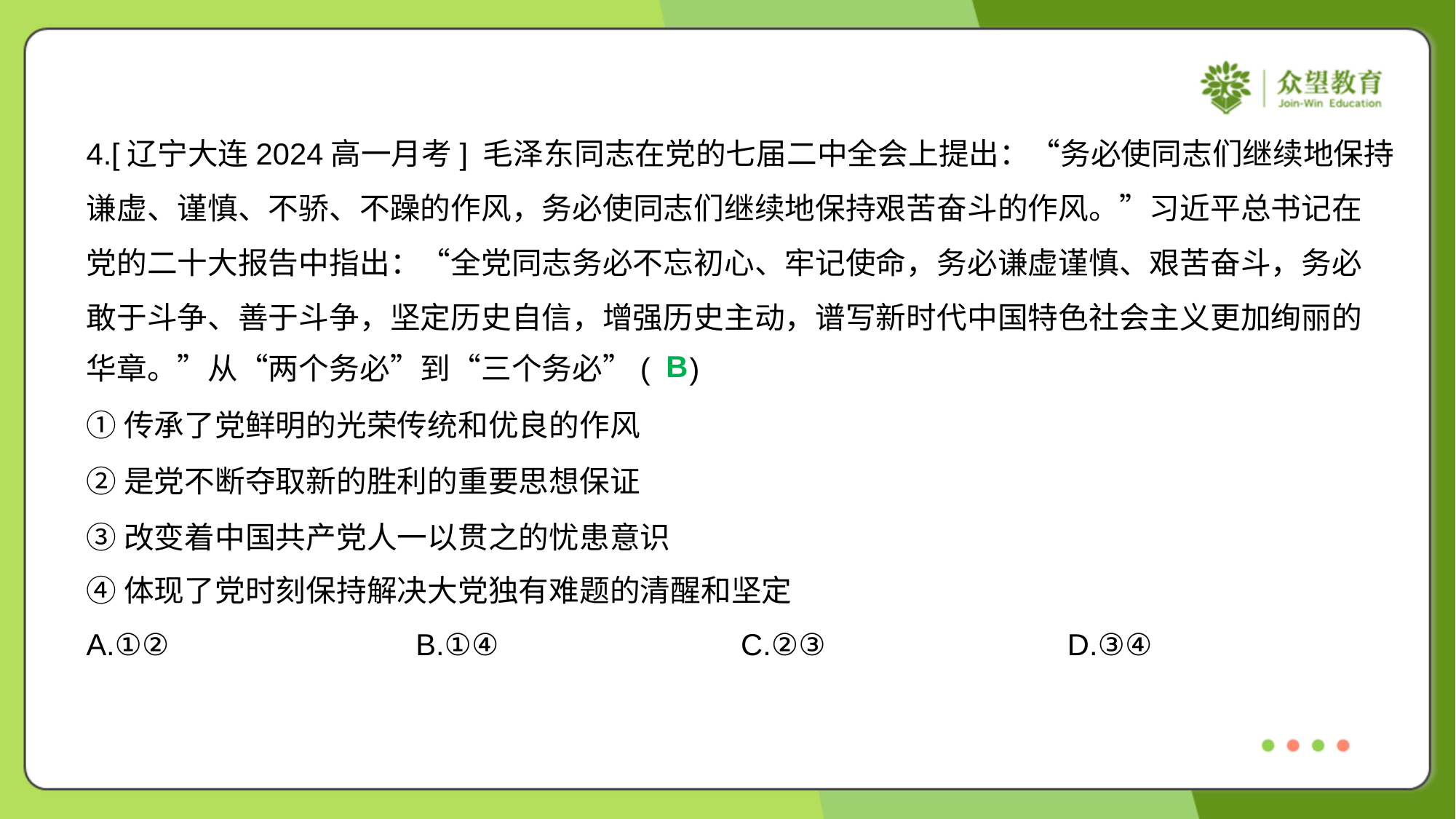

4.[辽宁大连2024高一月考] 毛泽东同志在党的七届二中全会上提出：“务必使同志们继续地保持
谦虚、谨慎、不骄、不躁的作风，务必使同志们继续地保持艰苦奋斗的作风。”习近平总书记在
党的二十大报告中指出：“全党同志务必不忘初心、牢记使命，务必谦虚谨慎、艰苦奋斗，务必
敢于斗争、善于斗争，坚定历史自信，增强历史主动，谱写新时代中国特色社会主义更加绚丽的
华章。”从“两个务必”到“三个务必”(     )
B
①传承了党鲜明的光荣传统和优良的作风
②是党不断夺取新的胜利的重要思想保证
③改变着中国共产党人一以贯之的忧患意识
④体现了党时刻保持解决大党独有难题的清醒和坚定
A.①②	B.①④	C.②③	D.③④